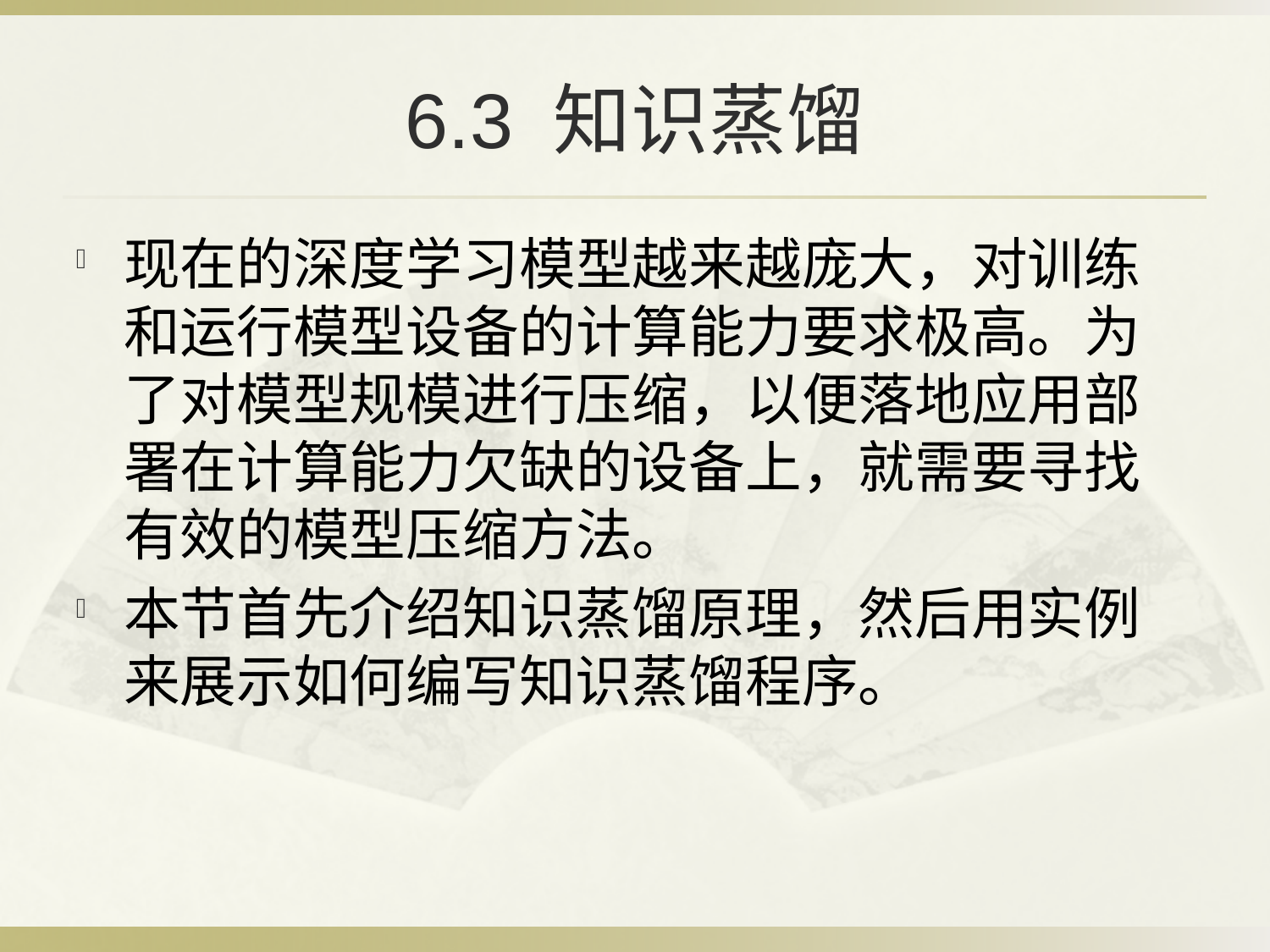

# 6.3 知识蒸馏
现在的深度学习模型越来越庞大，对训练和运行模型设备的计算能力要求极高。为了对模型规模进行压缩，以便落地应用部署在计算能力欠缺的设备上，就需要寻找有效的模型压缩方法。
本节首先介绍知识蒸馏原理，然后用实例来展示如何编写知识蒸馏程序。